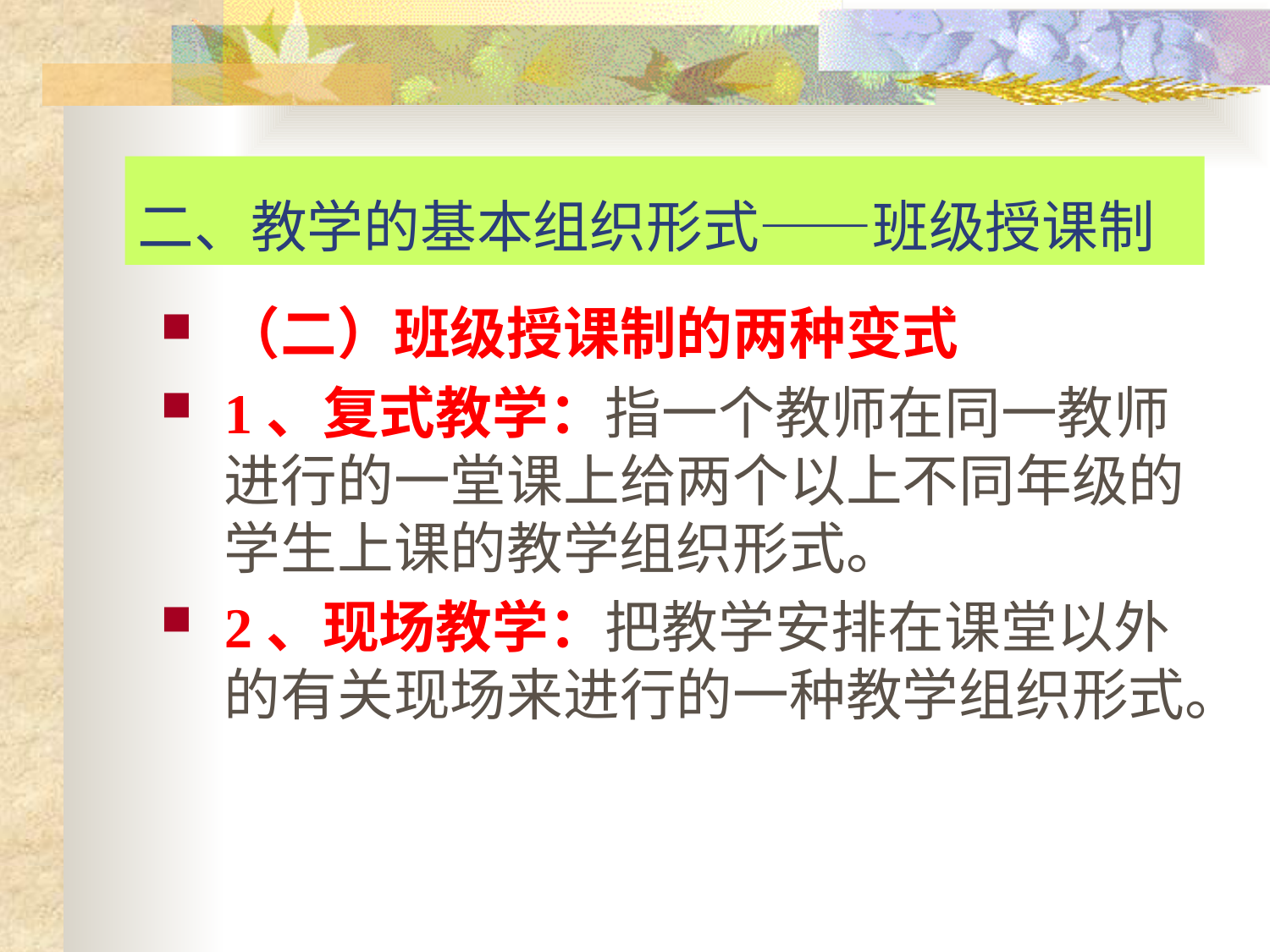

# 二、教学的基本组织形式——班级授课制
（二）班级授课制的两种变式
1、复式教学：指一个教师在同一教师进行的一堂课上给两个以上不同年级的学生上课的教学组织形式。
2、现场教学：把教学安排在课堂以外的有关现场来进行的一种教学组织形式。